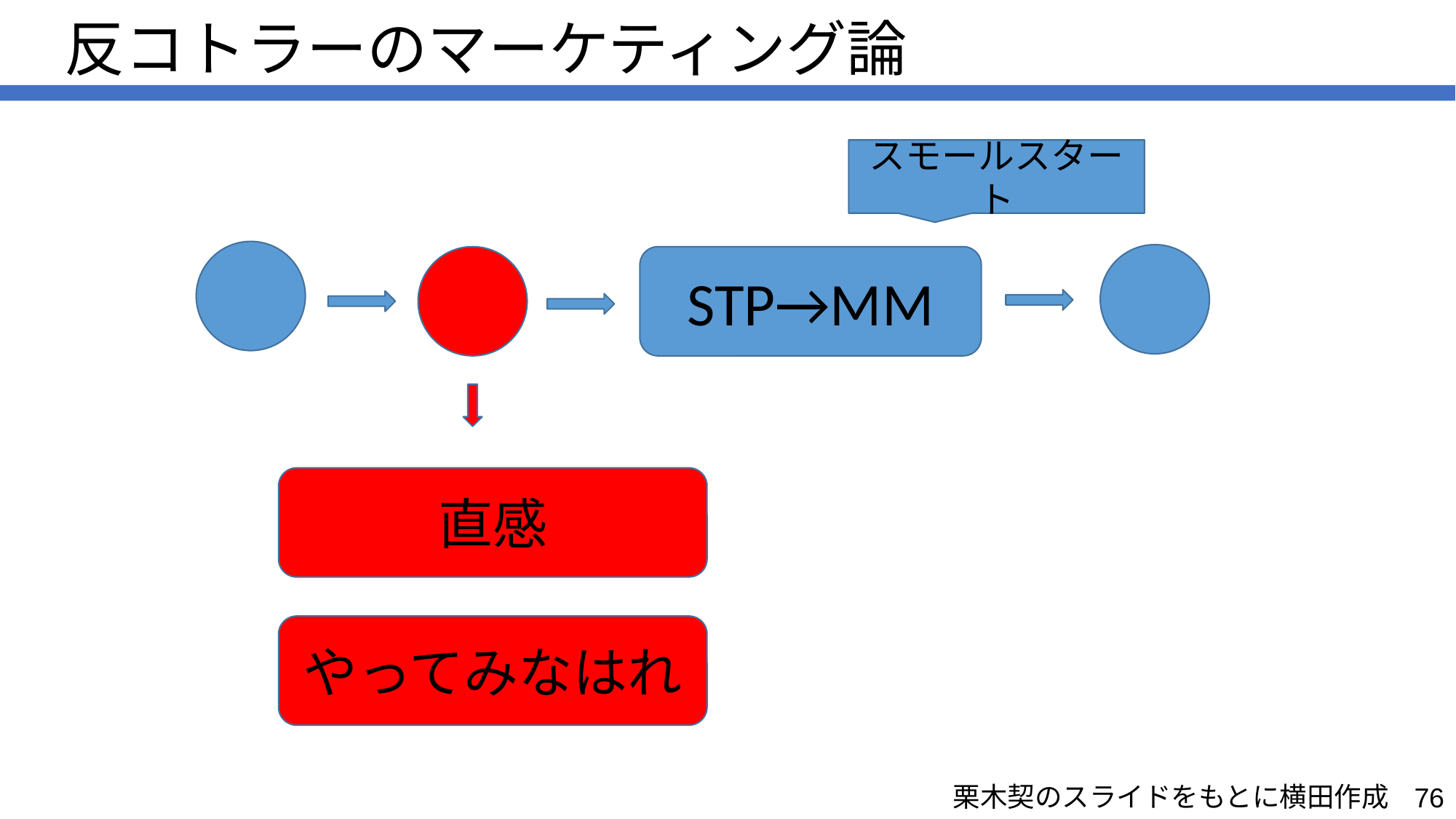

反コトラーのマーケティング論

スモールスタート

STP→MM

直感
やってみなはれ
栗木契のスライドをもとに横田作成
76